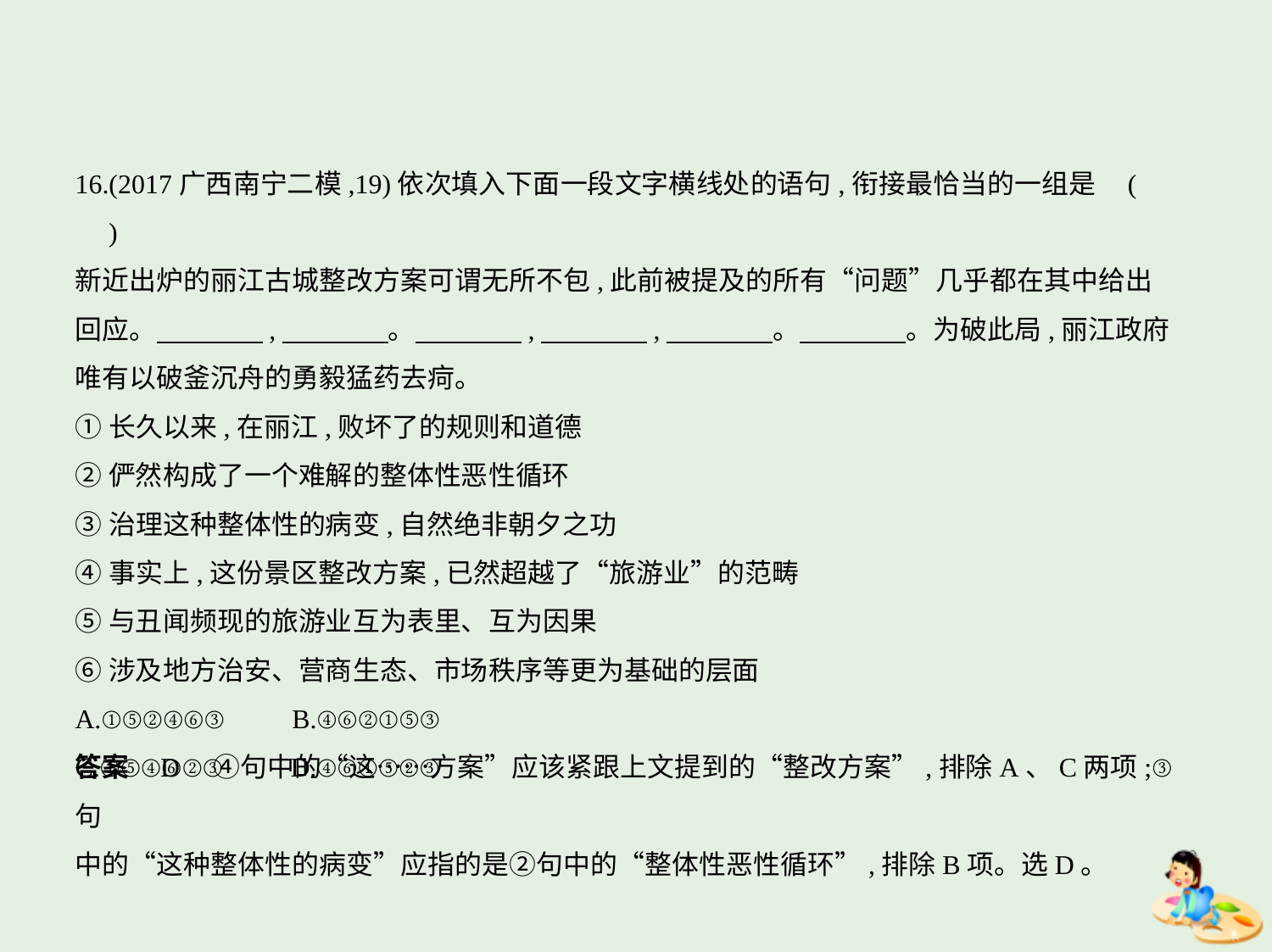

16.(2017广西南宁二模,19)依次填入下面一段文字横线处的语句,衔接最恰当的一组是 (    　)
新近出炉的丽江古城整改方案可谓无所不包,此前被提及的所有“问题”几乎都在其中给出
回应。　　　    ,　　　    。　　　    ,　　　    ,　　　    。　　　    。为破此局,丽江政府
唯有以破釜沉舟的勇毅猛药去疴。
①长久以来,在丽江,败坏了的规则和道德
②俨然构成了一个难解的整体性恶性循环
③治理这种整体性的病变,自然绝非朝夕之功
④事实上,这份景区整改方案,已然超越了“旅游业”的范畴
⑤与丑闻频现的旅游业互为表里、互为因果
⑥涉及地方治安、营商生态、市场秩序等更为基础的层面
A.①⑤②④⑥③　　B.④⑥②①⑤③
C.①⑤④⑥②③　　D.④⑥①⑤②③
答案    D　④句中的“这……方案”应该紧跟上文提到的“整改方案”,排除A、C两项;③句
中的“这种整体性的病变”应指的是②句中的“整体性恶性循环”,排除B项。选D。